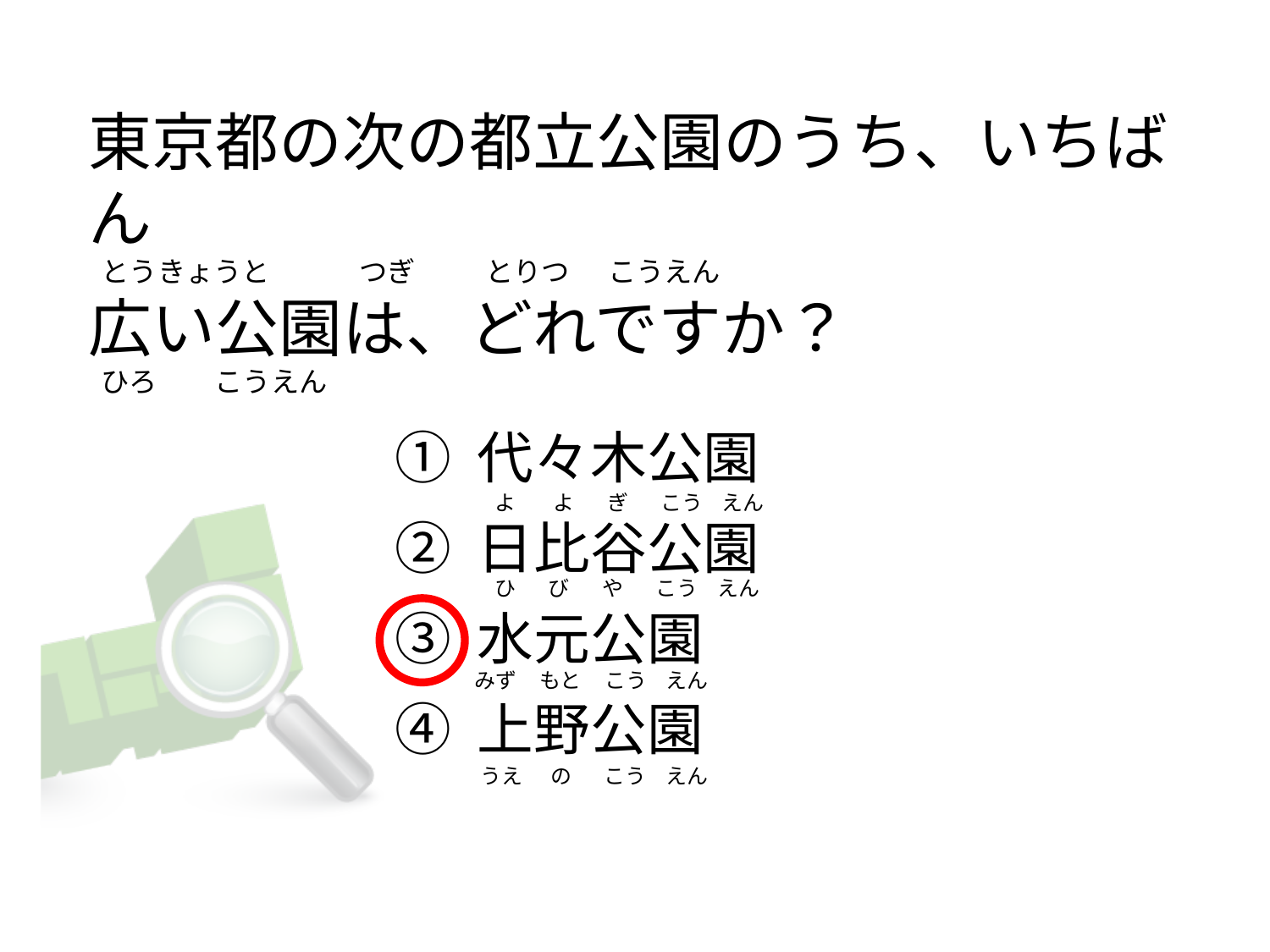

# 東京都の次の都立公園のうち、いちばん   とうきょうと              つぎ           とりつ      こうえん 広い公園は、どれですか？  ひろ         こうえん
① 代々木公園
② 日比谷公園
③ 水元公園
④ 上野公園
   よ        よ       ぎ       こう    えん
   ひ       び       や       こう    えん

みず     もと     こう    えん
 うえ      の       こう    えん